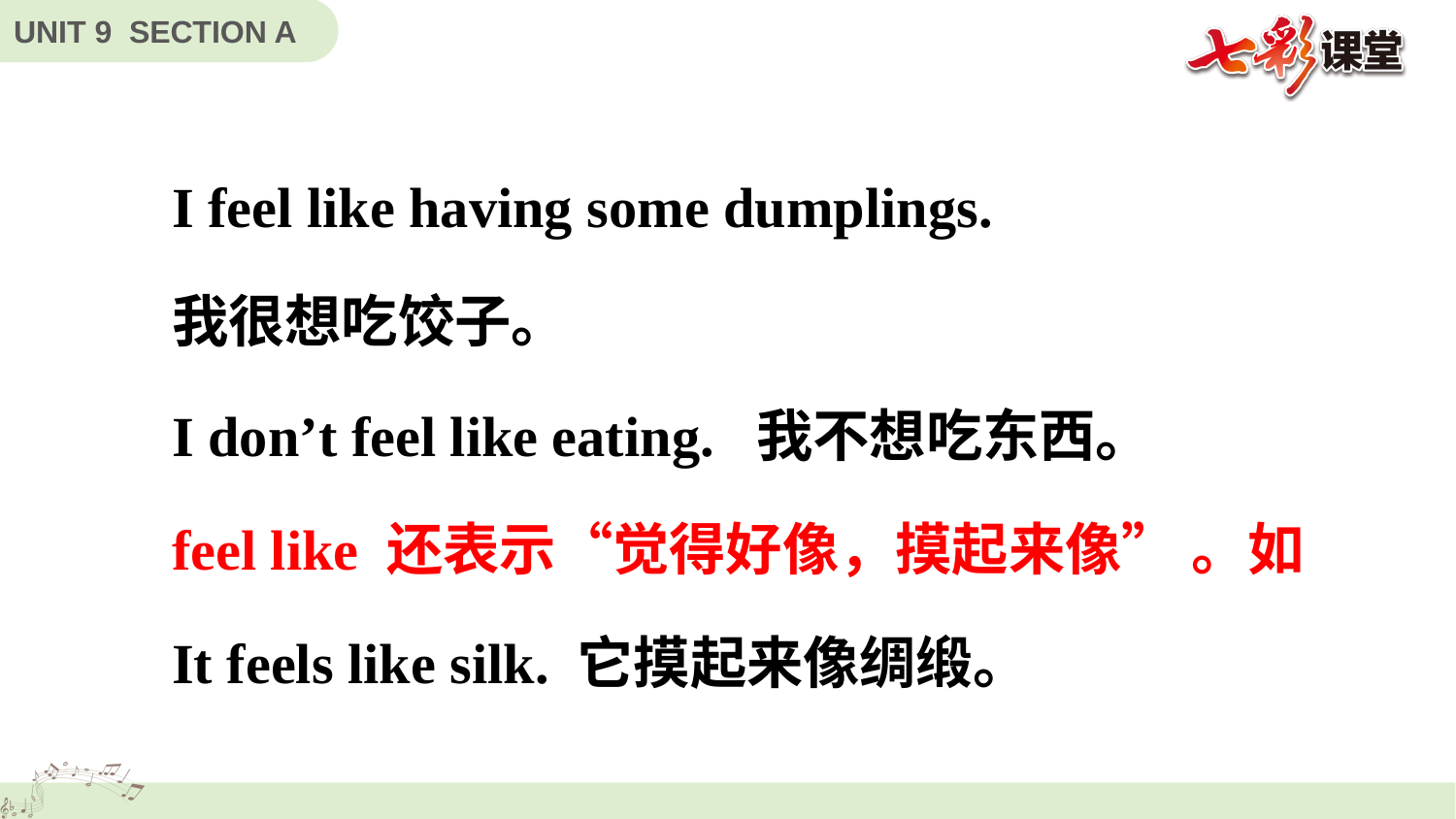

I feel like having some dumplings.
我很想吃饺子。
I don’t feel like eating.  我不想吃东西。
feel like 还表示“觉得好像，摸起来像” 。如
It feels like silk. 它摸起来像绸缎。